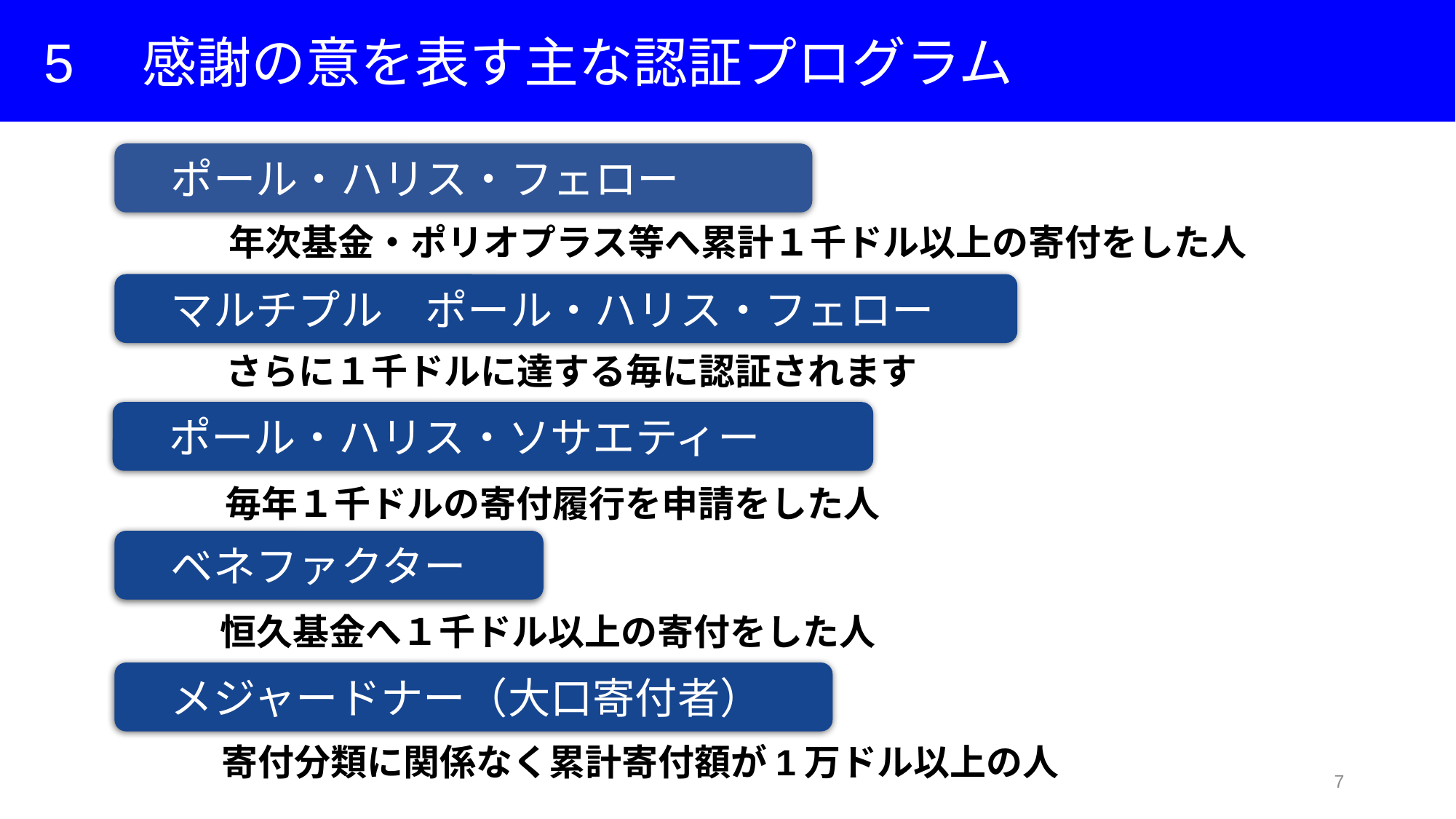

5　感謝の意を表す主な認証プログラム
　ポール・ハリス・フェロー
年次基金・ポリオプラス等へ累計１千ドル以上の寄付をした人
　マルチプル　ポール・ハリス・フェロー
さらに１千ドルに達する毎に認証されます
　ポール・ハリス・ソサエティー
毎年１千ドルの寄付履行を申請をした人
　ベネファクター
恒久基金へ１千ドル以上の寄付をした人
　メジャードナー（大口寄付者）
寄付分類に関係なく累計寄付額が1万ドル以上の人
7